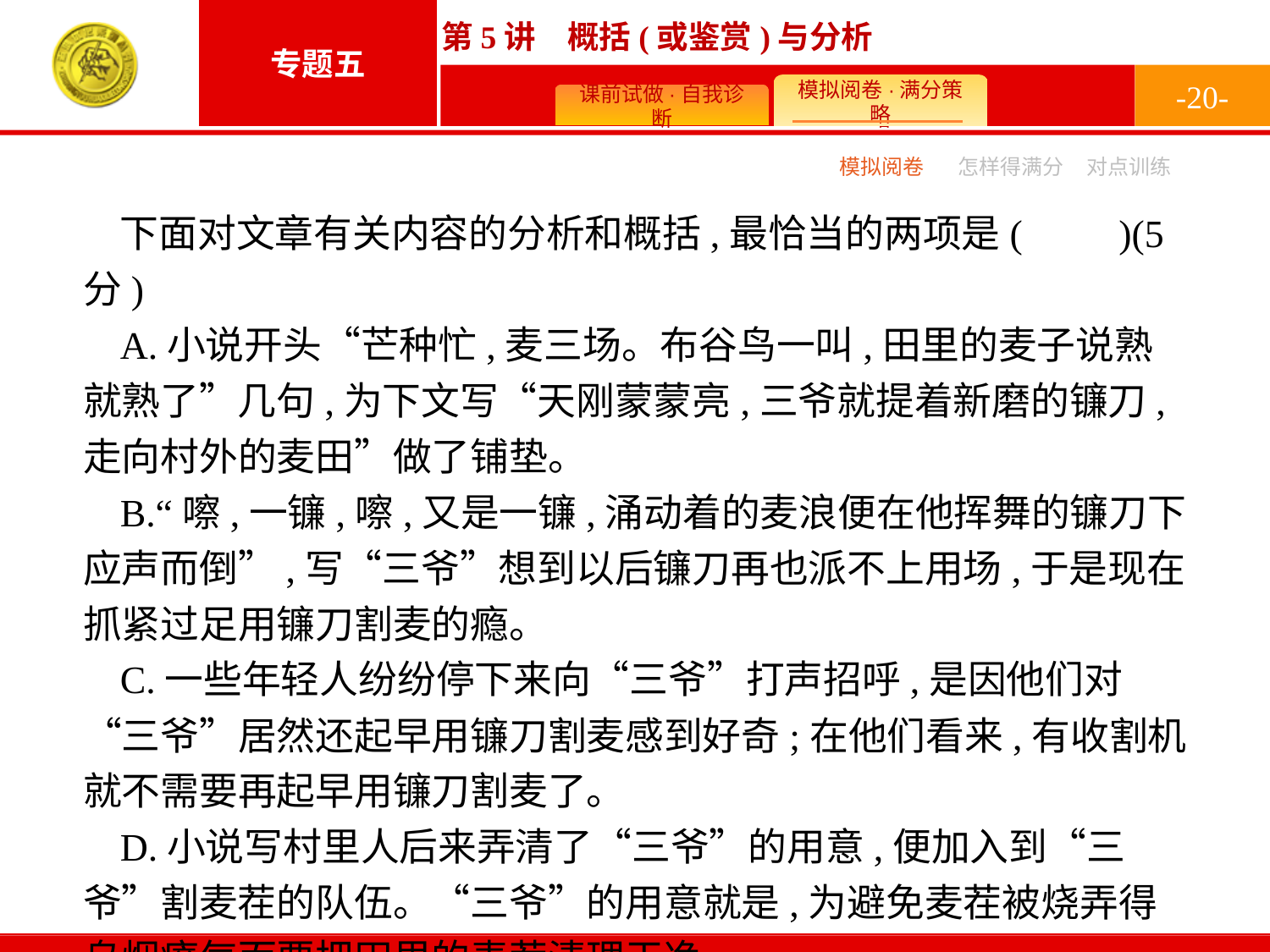

-20-
模拟阅卷
怎样得满分
对点训练
下面对文章有关内容的分析和概括,最恰当的两项是(　　)(5分)
A.小说开头“芒种忙,麦三场。布谷鸟一叫,田里的麦子说熟就熟了”几句,为下文写“天刚蒙蒙亮,三爷就提着新磨的镰刀,走向村外的麦田”做了铺垫。
B.“嚓,一镰,嚓,又是一镰,涌动着的麦浪便在他挥舞的镰刀下应声而倒”,写“三爷”想到以后镰刀再也派不上用场,于是现在抓紧过足用镰刀割麦的瘾。
C.一些年轻人纷纷停下来向“三爷”打声招呼,是因他们对“三爷”居然还起早用镰刀割麦感到好奇;在他们看来,有收割机就不需要再起早用镰刀割麦了。
D.小说写村里人后来弄清了“三爷”的用意,便加入到“三爷”割麦茬的队伍。“三爷”的用意就是,为避免麦茬被烧弄得乌烟瘴气而要把田里的麦茬清理干净。